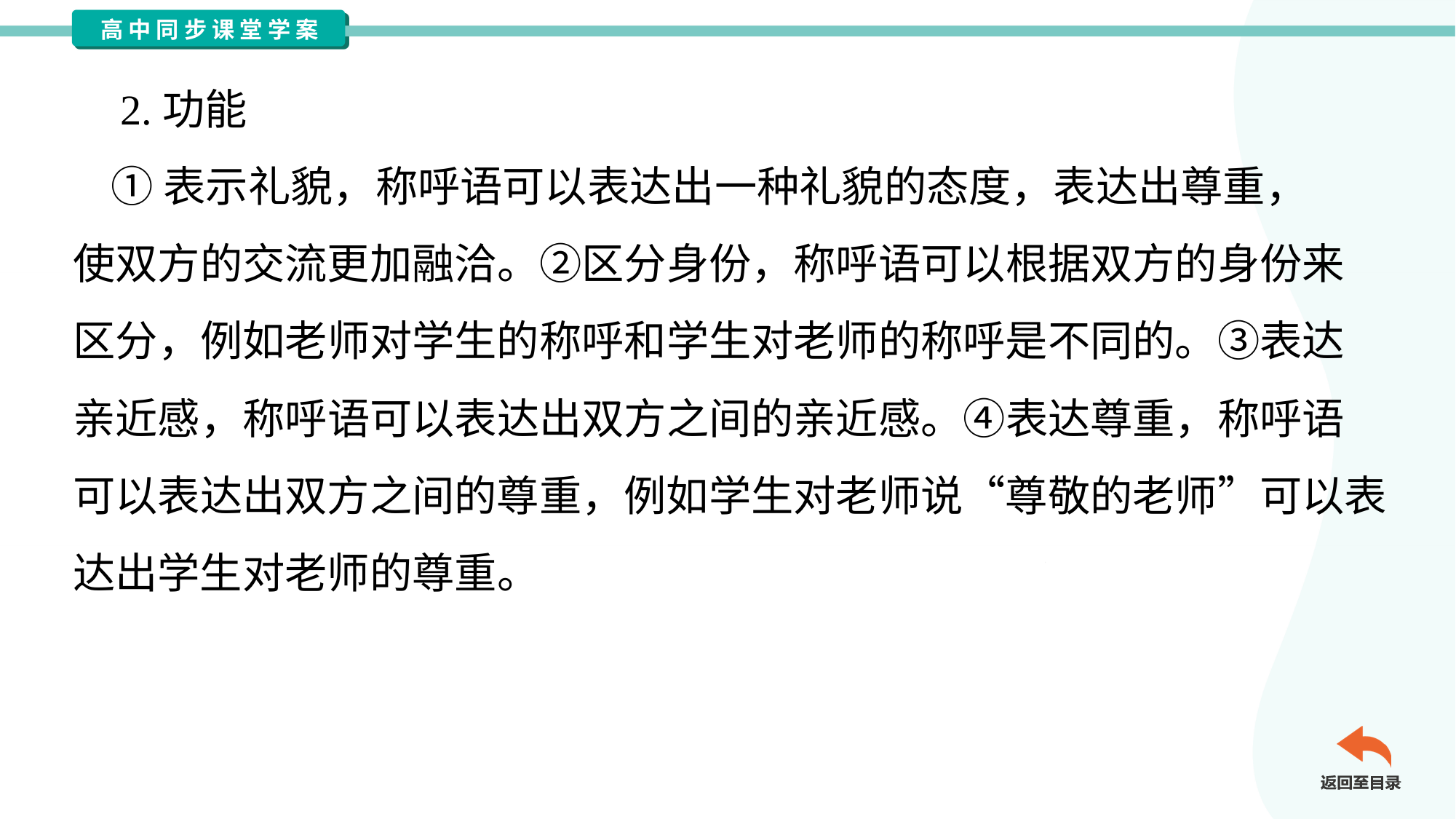

2.功能
    ①表示礼貌，称呼语可以表达出一种礼貌的态度，表达出尊重，
使双方的交流更加融洽。②区分身份，称呼语可以根据双方的身份来
区分，例如老师对学生的称呼和学生对老师的称呼是不同的。③表达
亲近感，称呼语可以表达出双方之间的亲近感。④表达尊重，称呼语
可以表达出双方之间的尊重，例如学生对老师说“尊敬的老师”可以表
达出学生对老师的尊重。